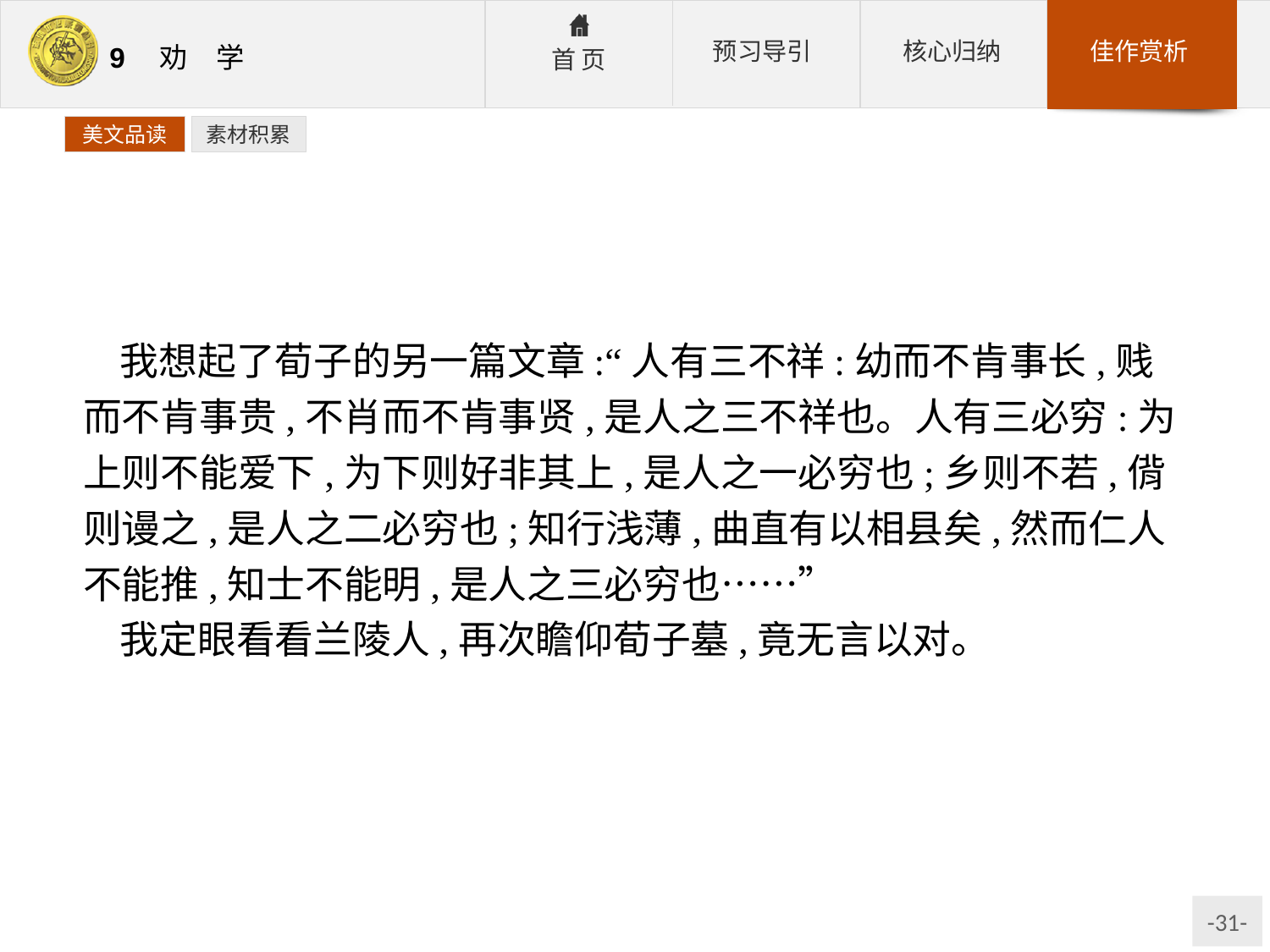

美文品读
素材积累
我想起了荀子的另一篇文章:“人有三不祥:幼而不肯事长,贱而不肯事贵,不肖而不肯事贤,是人之三不祥也。人有三必穷:为上则不能爱下,为下则好非其上,是人之一必穷也;乡则不若,偝则谩之,是人之二必穷也;知行浅薄,曲直有以相县矣,然而仁人不能推,知士不能明,是人之三必穷也……”
我定眼看看兰陵人,再次瞻仰荀子墓,竟无言以对。